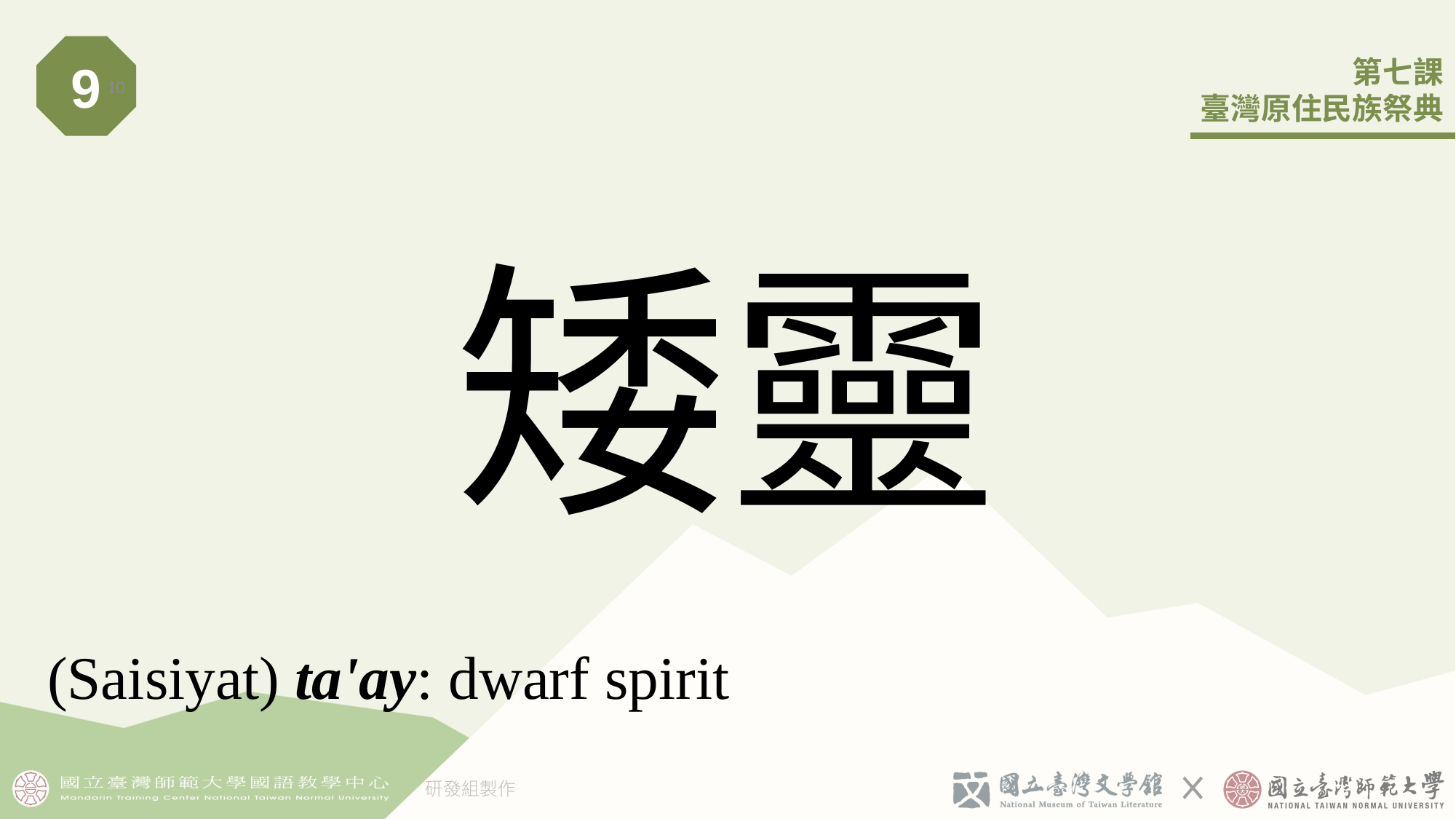

9
10
# 矮靈
(Saisiyat) ta'ay: dwarf spirit